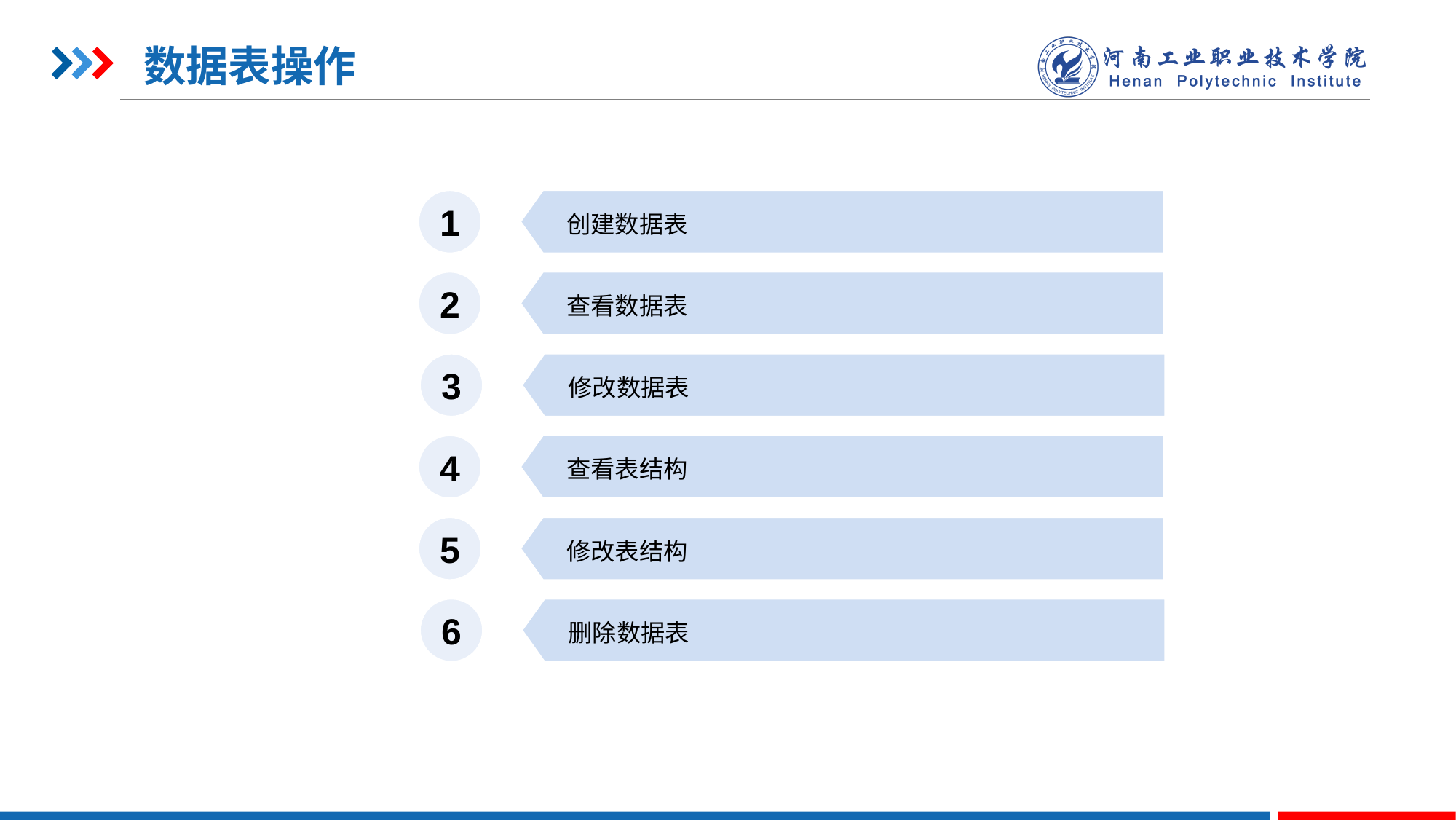

# 数据表操作
1

创建数据表
2

查看数据表
3

修改数据表
4

查看表结构
5

修改表结构
6

删除数据表